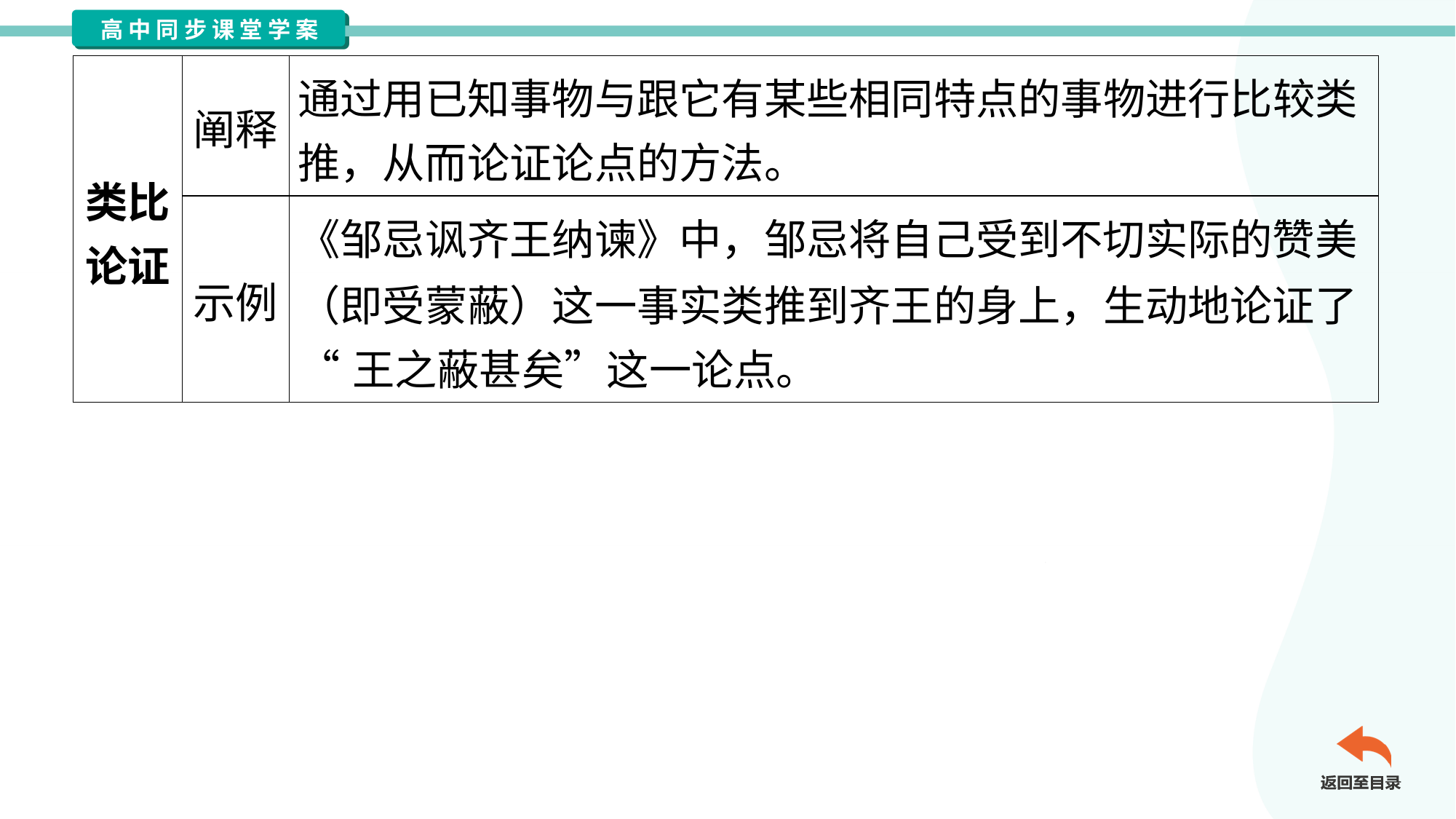

| 类比 论证 | 阐释 | 通过用已知事物与跟它有某些相同特点的事物进行比较类 推，从而论证论点的方法。 |
| --- | --- | --- |
|  | 示例 | 《邹忌讽齐王纳谏》中，邹忌将自己受到不切实际的赞美 （即受蒙蔽）这一事实类推到齐王的身上，生动地论证了 “王之蔽甚矣”这一论点。 |